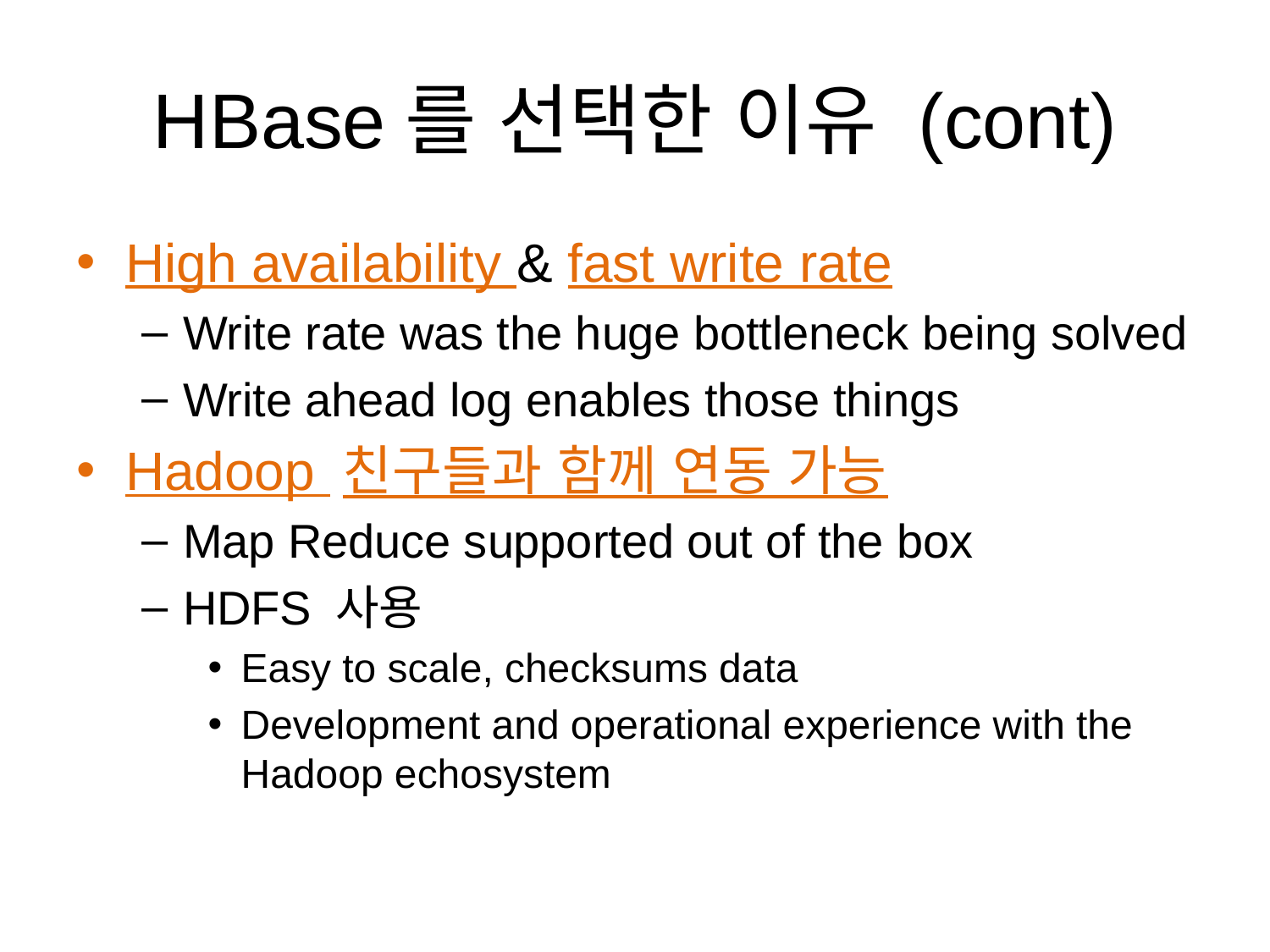

# HBase를 선택한 이유 (cont)
High availability & fast write rate
Write rate was the huge bottleneck being solved
Write ahead log enables those things
Hadoop 친구들과 함께 연동 가능
Map Reduce supported out of the box
HDFS 사용
Easy to scale, checksums data
Development and operational experience with the Hadoop echosystem